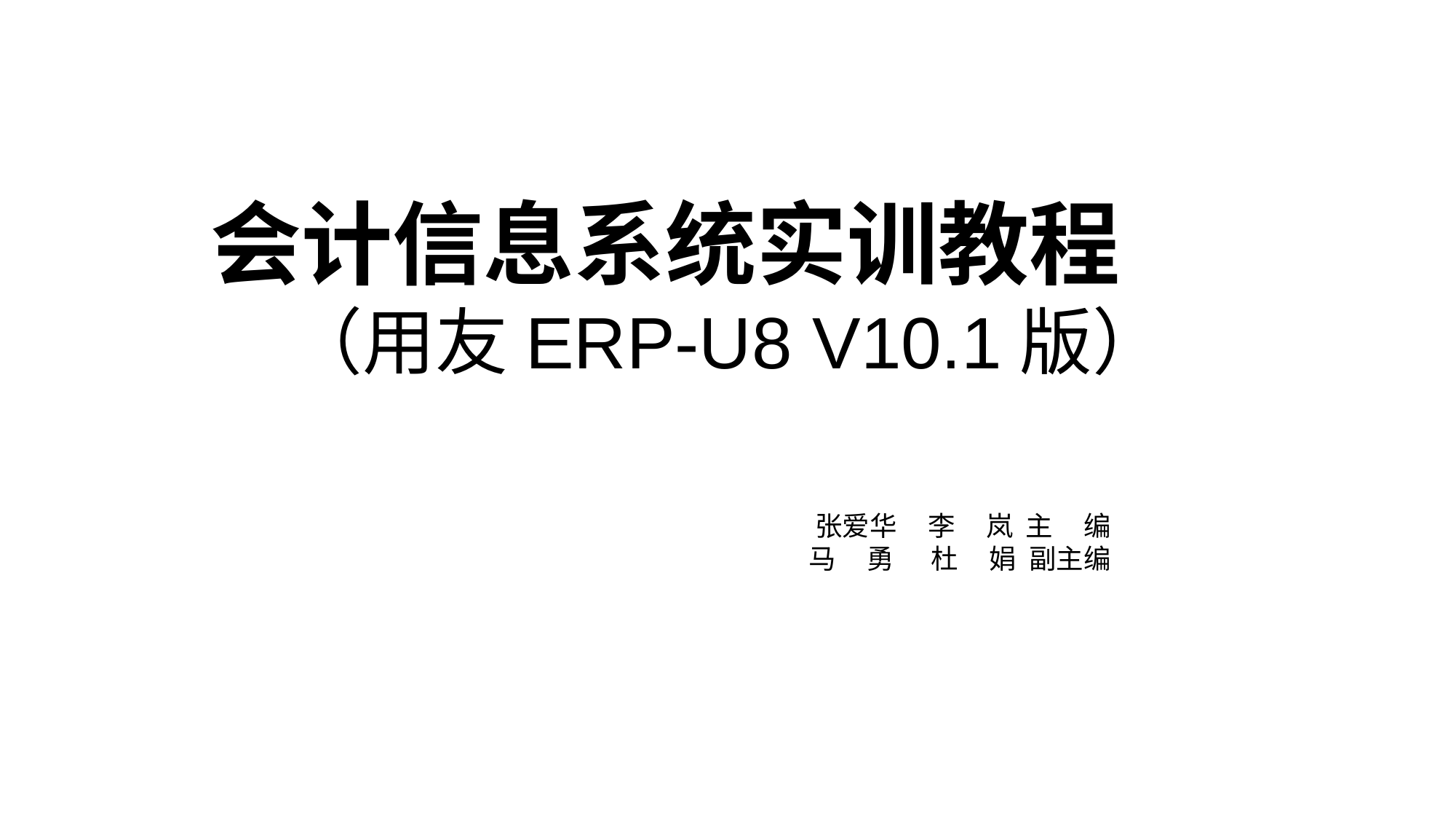

会计信息系统实训教程       （用友ERP-U8 V10.1版）
  张爱华     李     岚  主     编
 马     勇      杜     娟  副主编